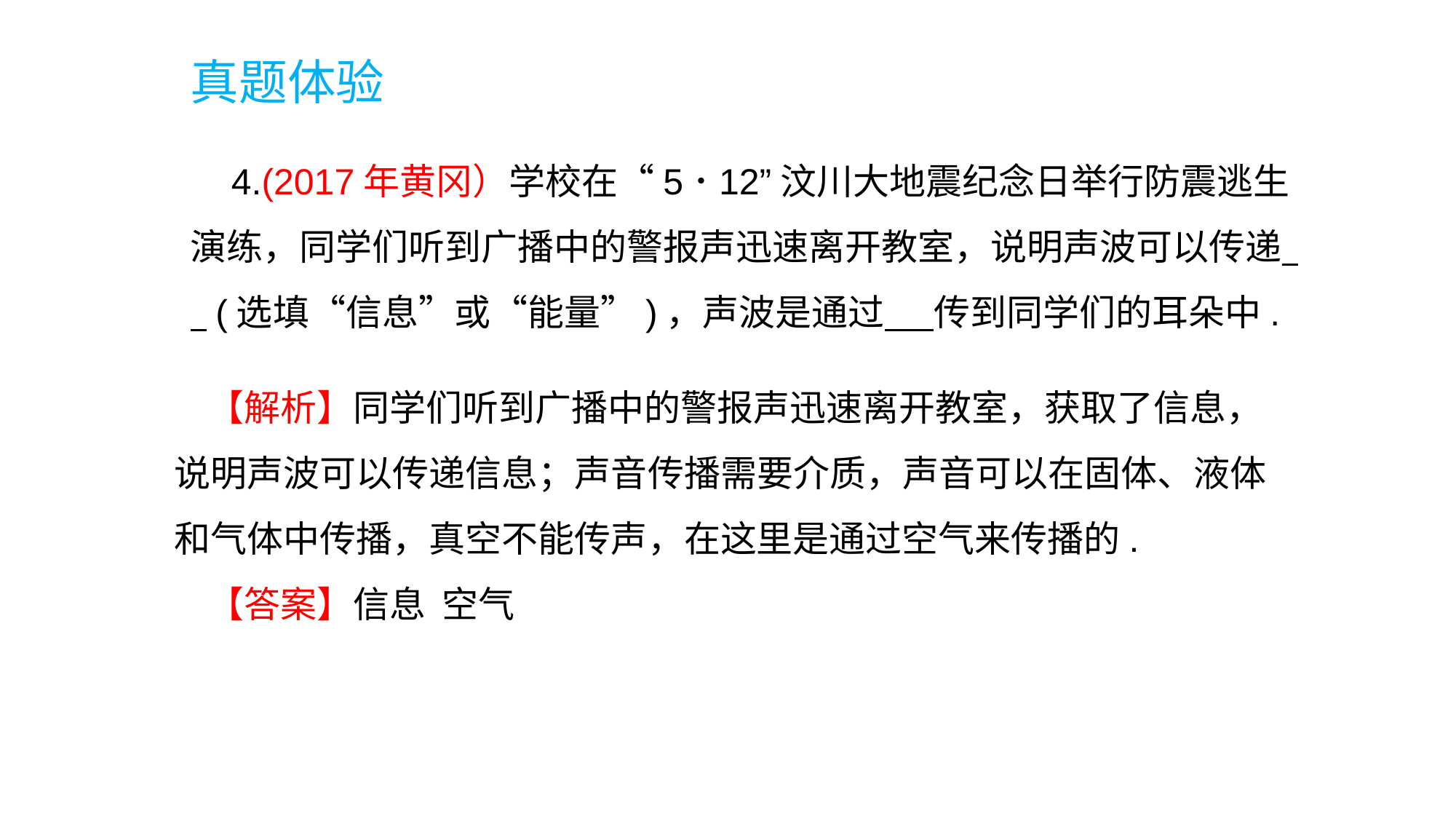

真题体验
    4.(2017年黄冈）学校在“5･12”汶川大地震纪念日举行防震逃生演练，同学们听到广播中的警报声迅速离开教室，说明声波可以传递     (选填“信息”或“能量”)，声波是通过      传到同学们的耳朵中.
   【解析】同学们听到广播中的警报声迅速离开教室，获取了信息，说明声波可以传递信息；声音传播需要介质，声音可以在固体、液体和气体中传播，真空不能传声，在这里是通过空气来传播的.
   【答案】信息  空气